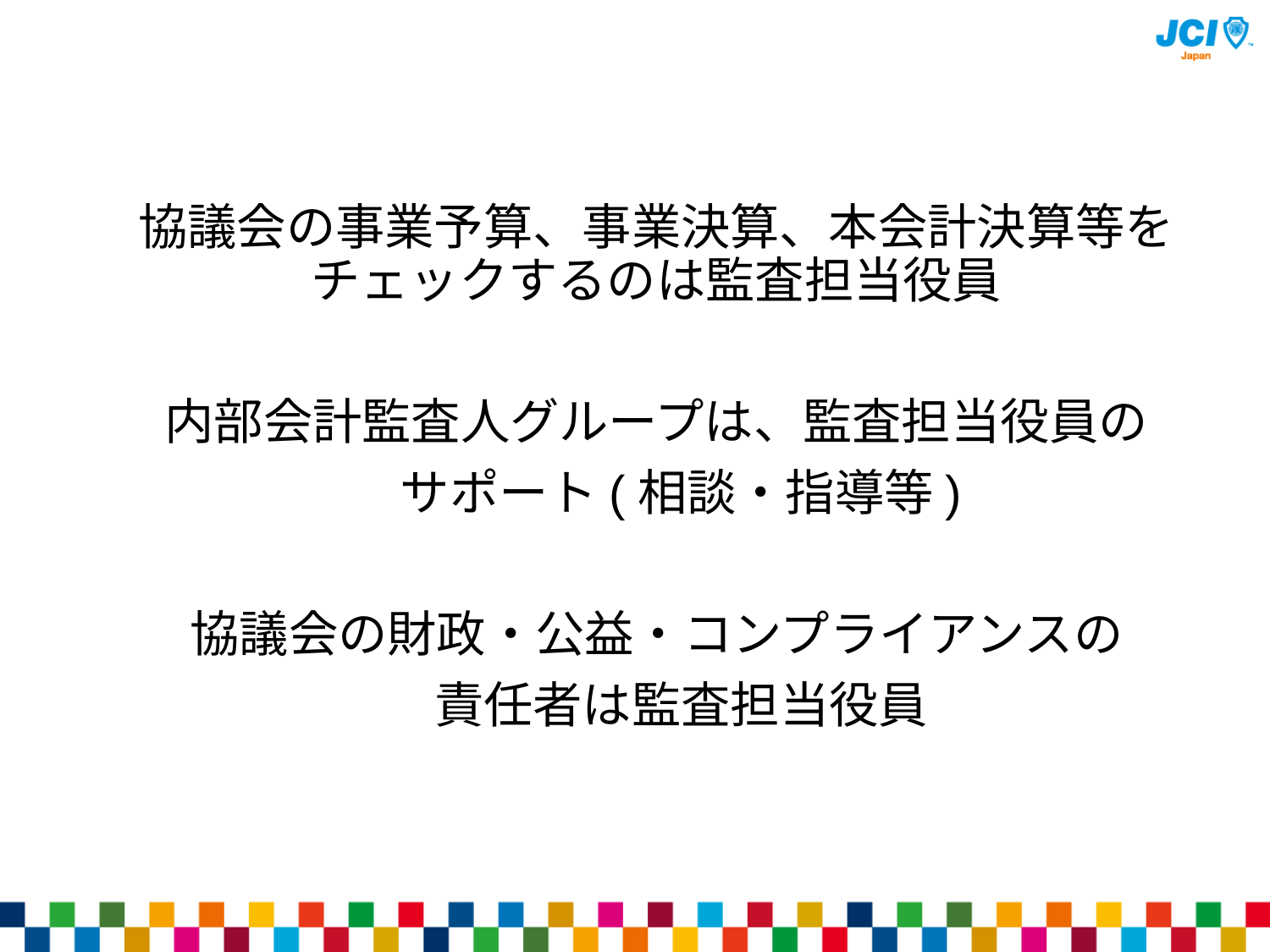

協議会の事業予算、事業決算、本会計決算等をチェックするのは監査担当役員

内部会計監査人グループは、監査担当役員の
　サポート(相談・指導等)

協議会の財政・公益・コンプライアンスの
　責任者は監査担当役員